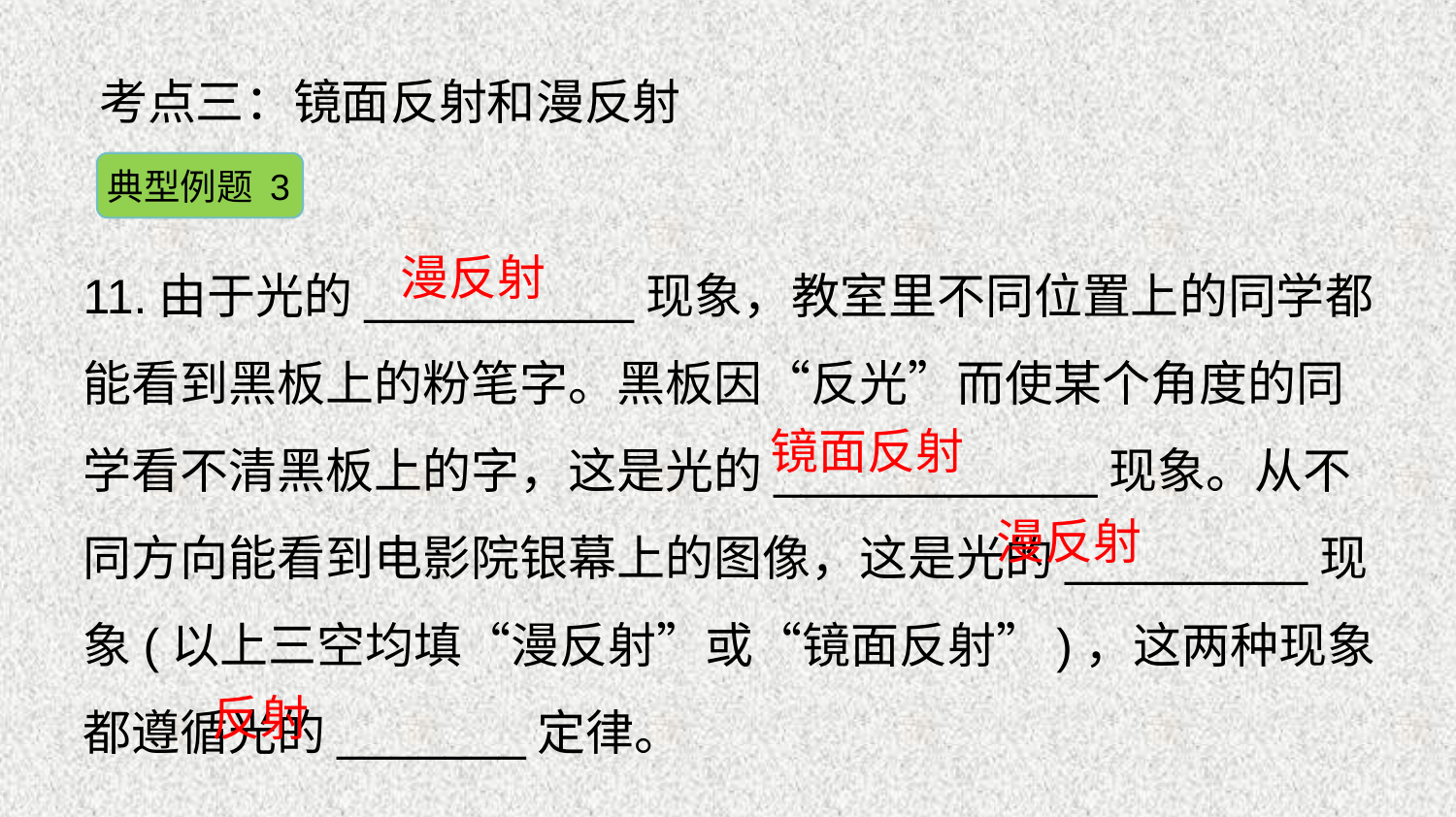

考点三：镜面反射和漫反射
典型例题 3
11.由于光的__________现象，教室里不同位置上的同学都能看到黑板上的粉笔字。黑板因“反光”而使某个角度的同学看不清黑板上的字，这是光的____________现象。从不同方向能看到电影院银幕上的图像，这是光的_________现象(以上三空均填“漫反射”或“镜面反射”)，这两种现象都遵循光的_______定律。
漫反射
镜面反射
漫反射
反射